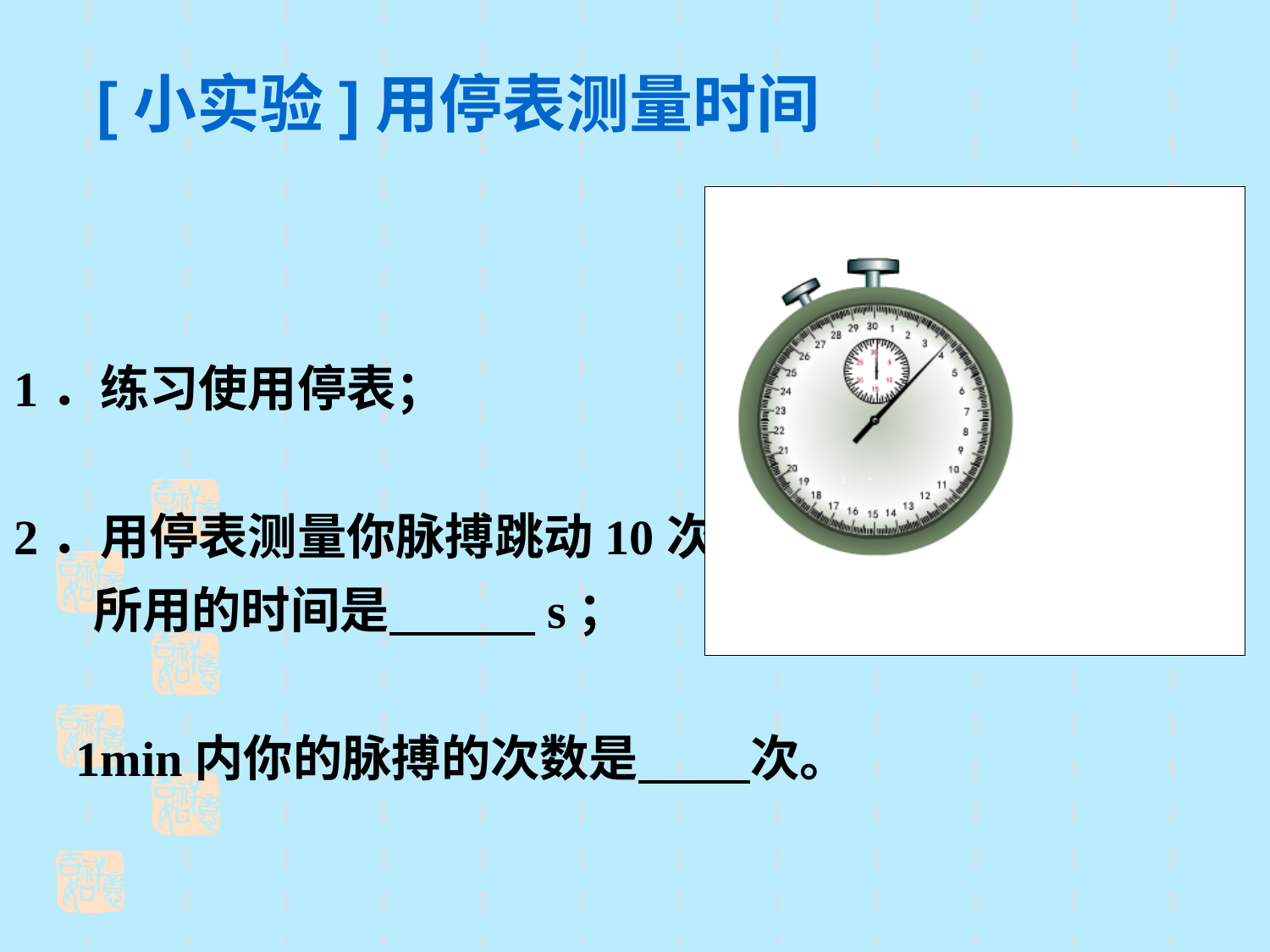

[小实验]用停表测量时间
1．练习使用停表；

2．用停表测量你脉搏跳动10次
      所用的时间是             s；

     1min内你的脉搏的次数是          次。